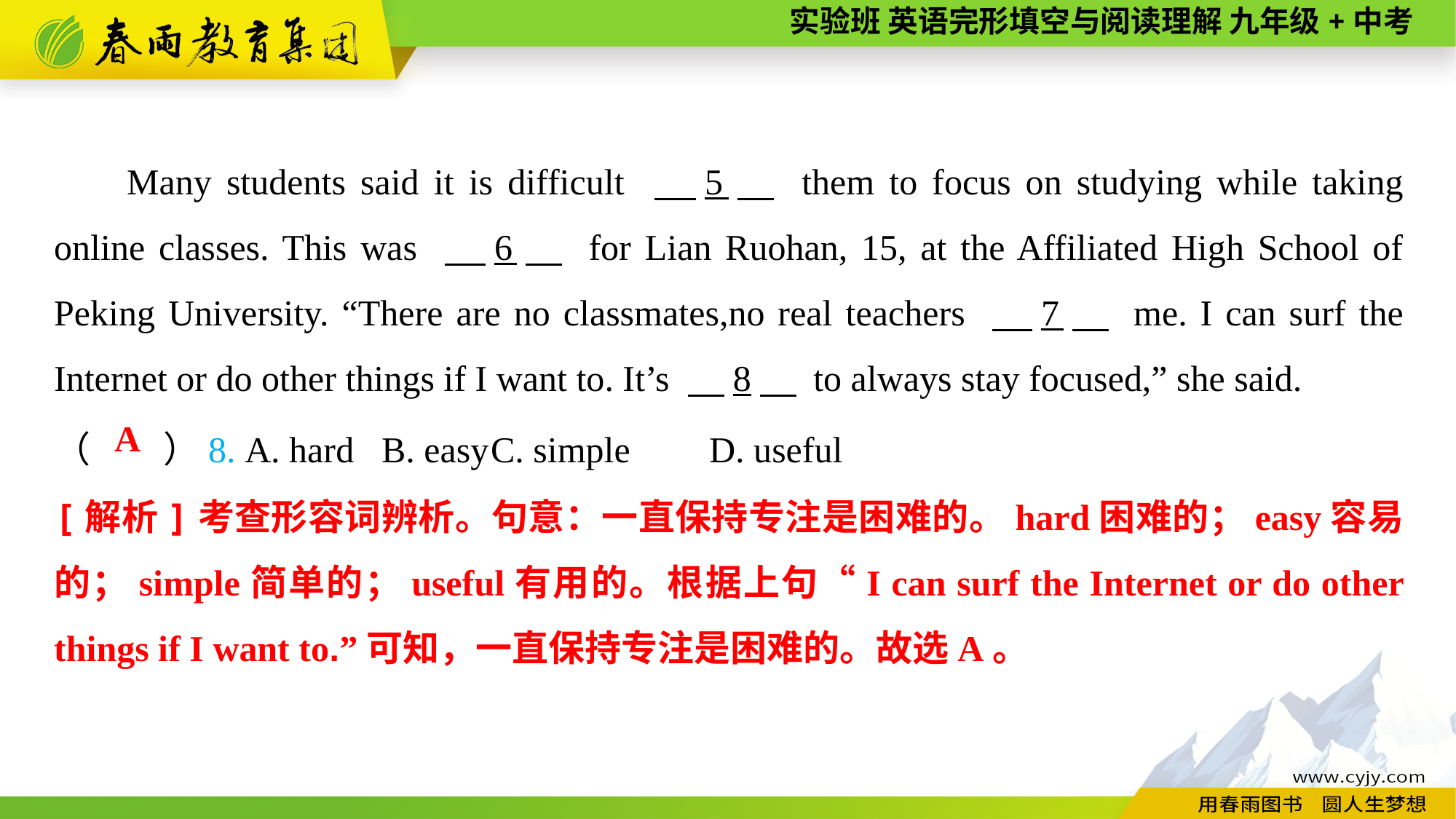

Many students said it is difficult 　5　 them to focus on studying while taking online classes. This was 　6　 for Lian Ruohan, 15, at the Affiliated High School of Peking University. “There are no classmates,no real teachers 　7　 me. I can surf the Internet or do other things if I want to. It’s 　8　 to always stay focused,” she said.
（　　）8. A. hard	B. easy	C. simple	D. useful
A
[解析]考查形容词辨析。句意：一直保持专注是困难的。hard困难的；easy容易的；simple简单的；useful有用的。根据上句“I can surf the Internet or do other things if I want to.”可知，一直保持专注是困难的。故选A。